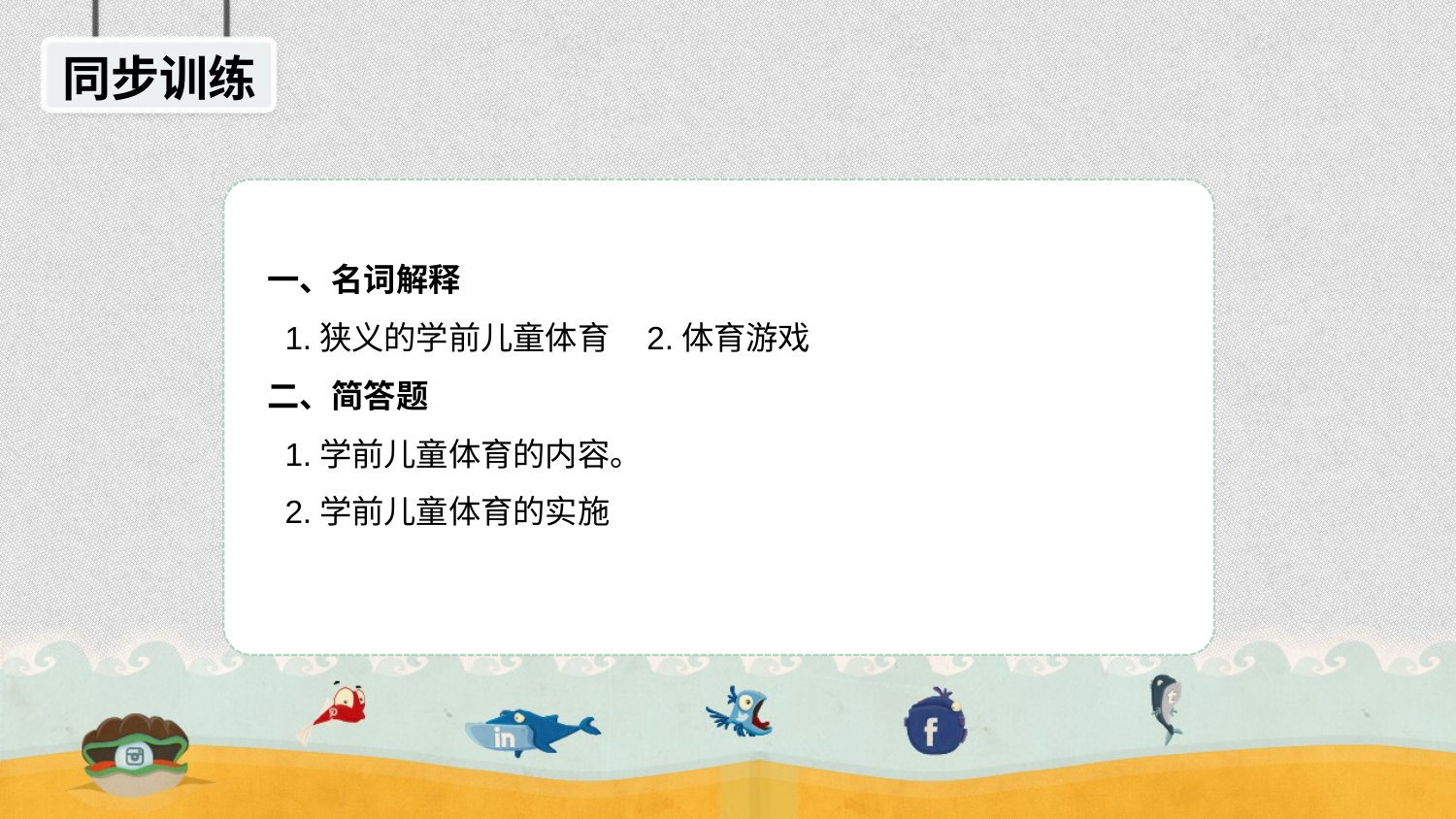

同步训练

一、名词解释
  1.狭义的学前儿童体育    2.体育游戏
二、简答题
  1.学前儿童体育的内容。
  2.学前儿童体育的实施